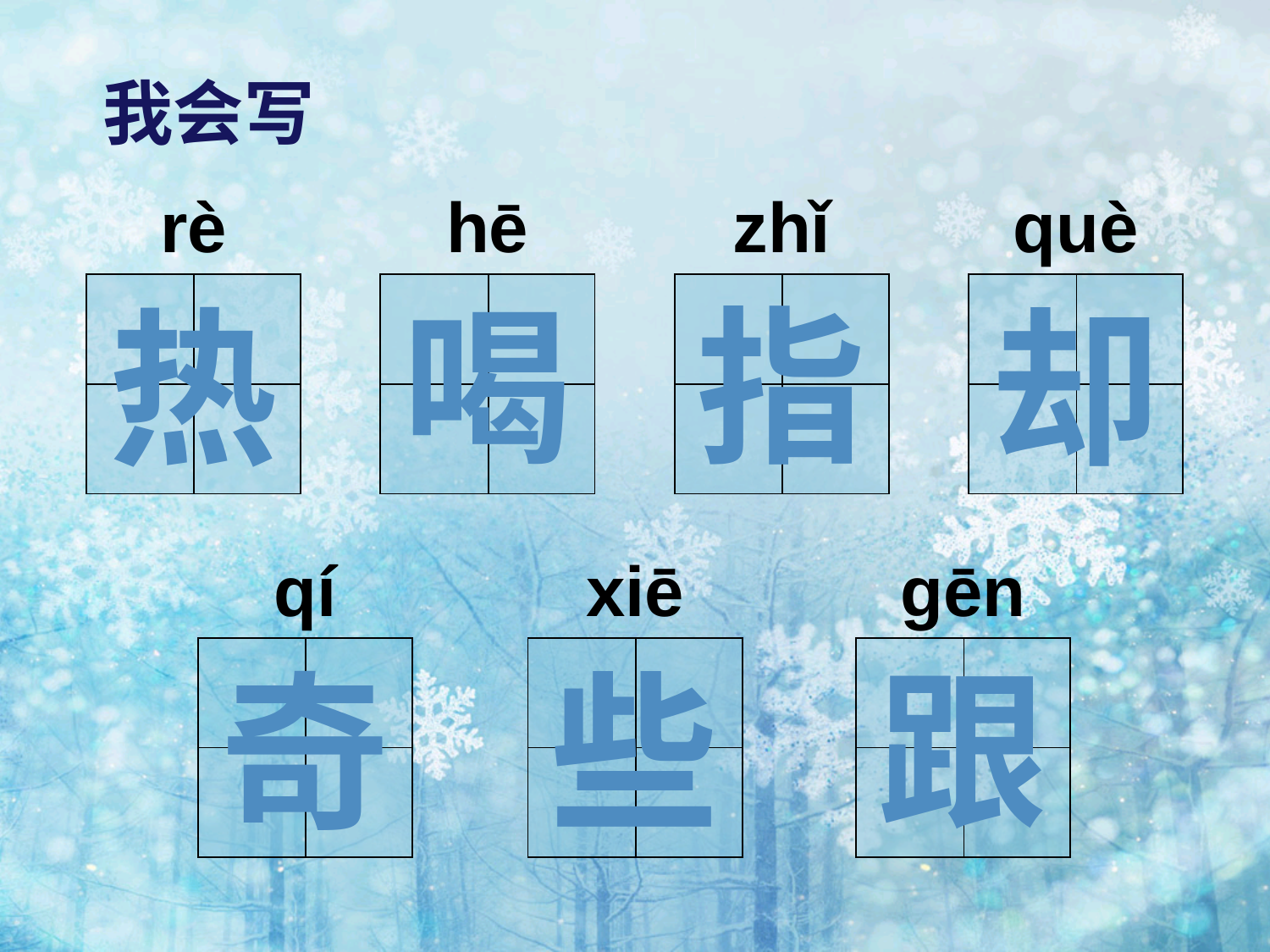

我会写
rè
hē
zhǐ
què
|  |  |
| --- | --- |
|  |  |
|  |  |
| --- | --- |
|  |  |
喝
|  |  |
| --- | --- |
|  |  |
指
|  |  |
| --- | --- |
|  |  |
热
却
qí
xiē
gēn
|  |  |
| --- | --- |
|  |  |
|  |  |
| --- | --- |
|  |  |
|  |  |
| --- | --- |
|  |  |
跟
奇
些